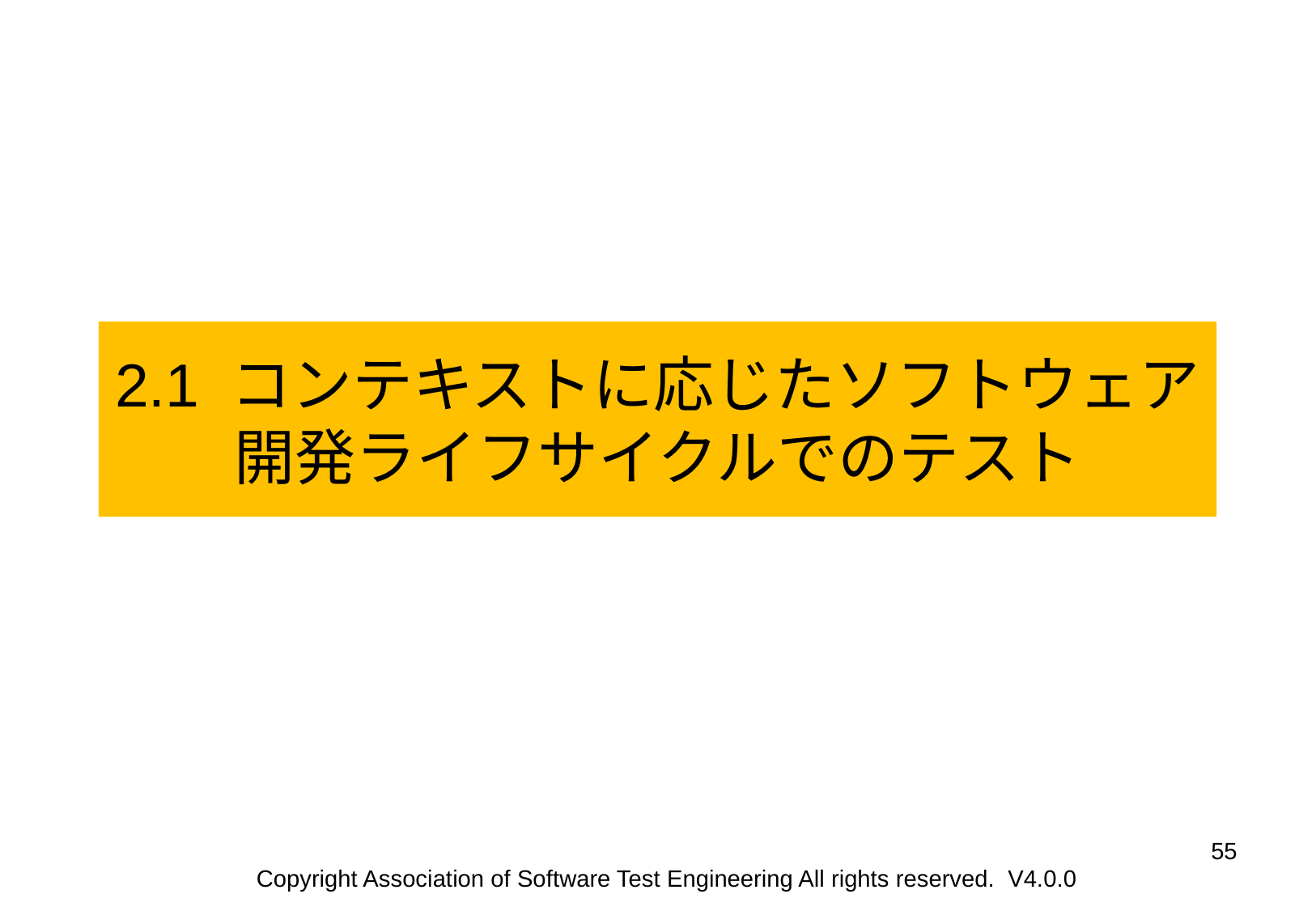

2.1 コンテキストに応じたソフトウェア開発ライフサイクルでのテスト
55
Copyright Association of Software Test Engineering All rights reserved.  V4.0.0